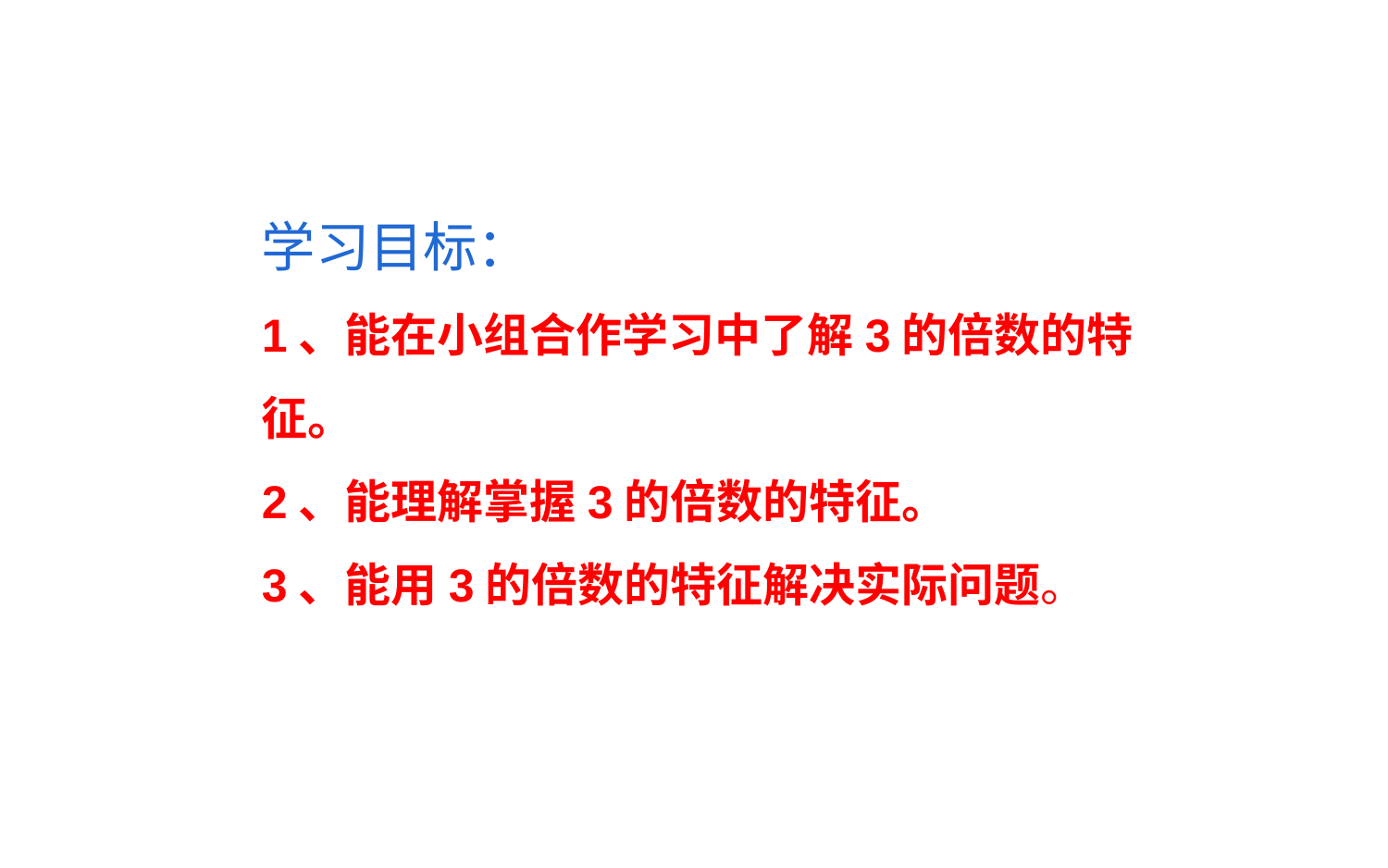

学习目标：
1、能在小组合作学习中了解3的倍数的特征。
2、能理解掌握3的倍数的特征。
3、能用3的倍数的特征解决实际问题。